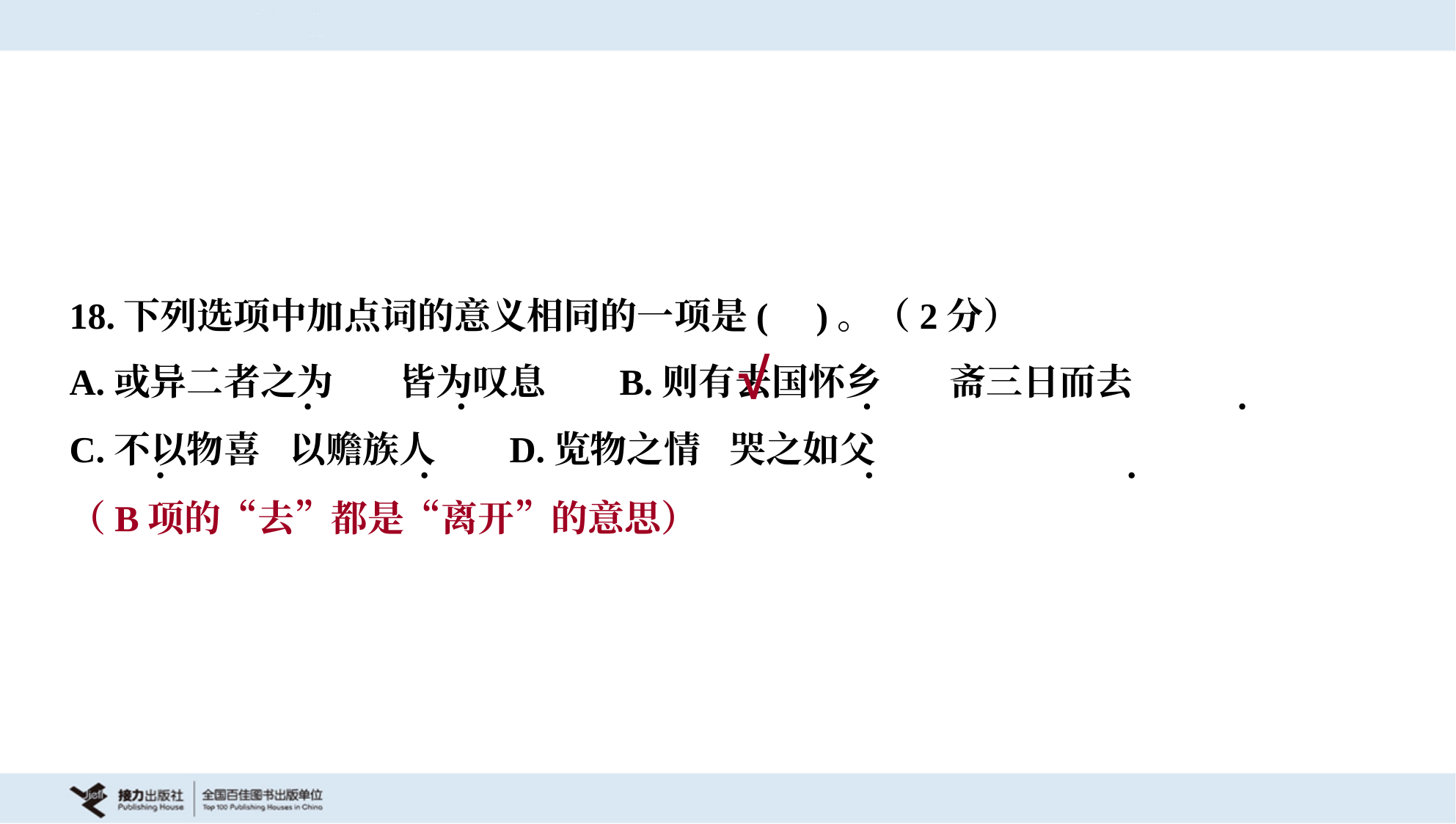

18.下列选项中加点词的意义相同的一项是(     )。（2分）
A.或异二者之为	皆为叹息	B.则有去国怀乡	斋三日而去
C.不以物喜	以赡族人	D.览物之情	哭之如父
√

（B项的“去”都是“离开”的意思）